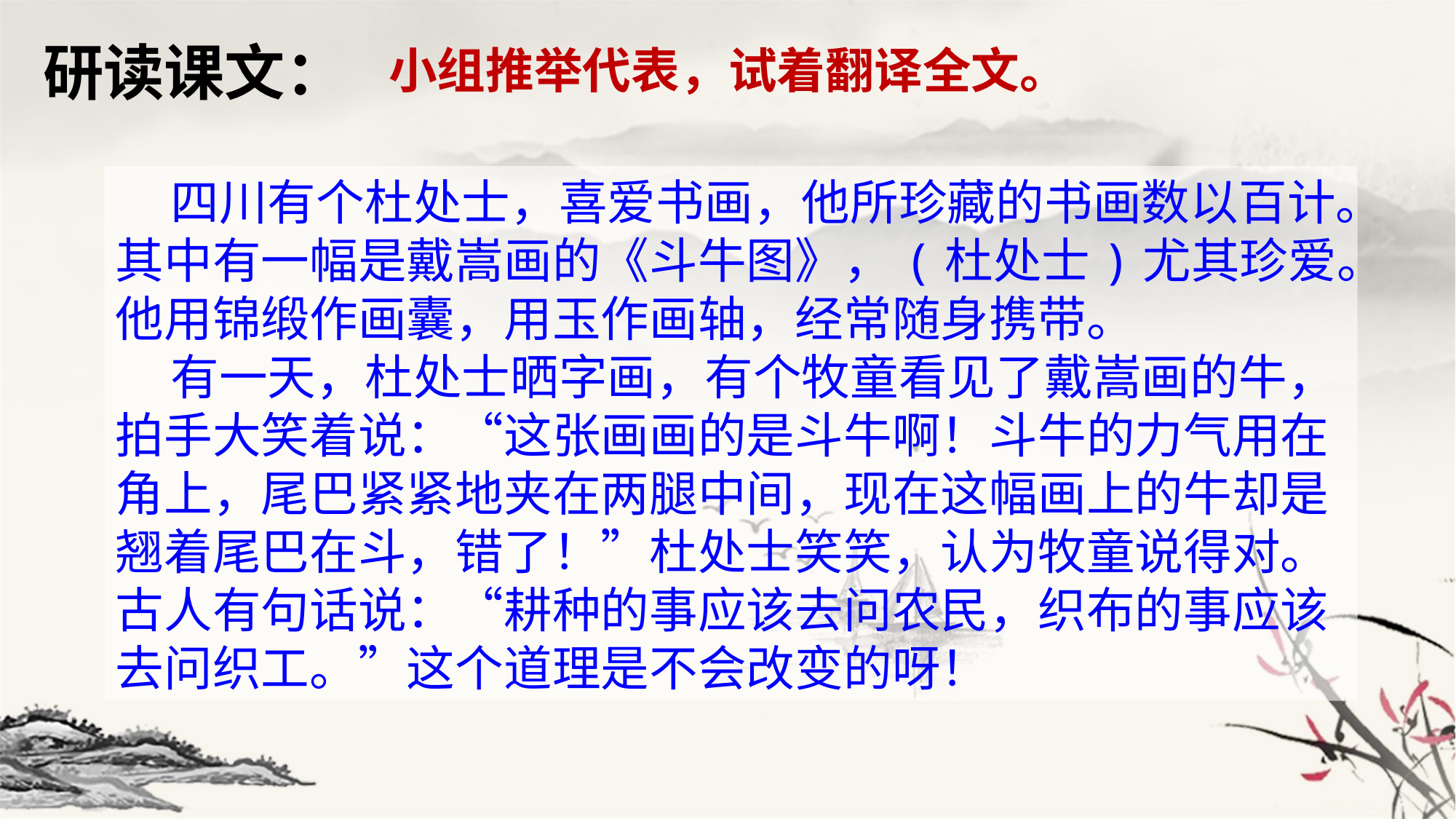

研读课文：
小组推举代表，试着翻译全文。
    四川有个杜处士，喜爱书画，他所珍藏的书画数以百计。其中有一幅是戴嵩画的《斗牛图》，(杜处士)尤其珍爱。他用锦缎作画囊，用玉作画轴，经常随身携带。
    有一天，杜处士晒字画，有个牧童看见了戴嵩画的牛，拍手大笑着说：“这张画画的是斗牛啊！斗牛的力气用在角上，尾巴紧紧地夹在两腿中间，现在这幅画上的牛却是翘着尾巴在斗，错了！”杜处士笑笑，认为牧童说得对。古人有句话说：“耕种的事应该去问农民，织布的事应该去问织工。”这个道理是不会改变的呀！